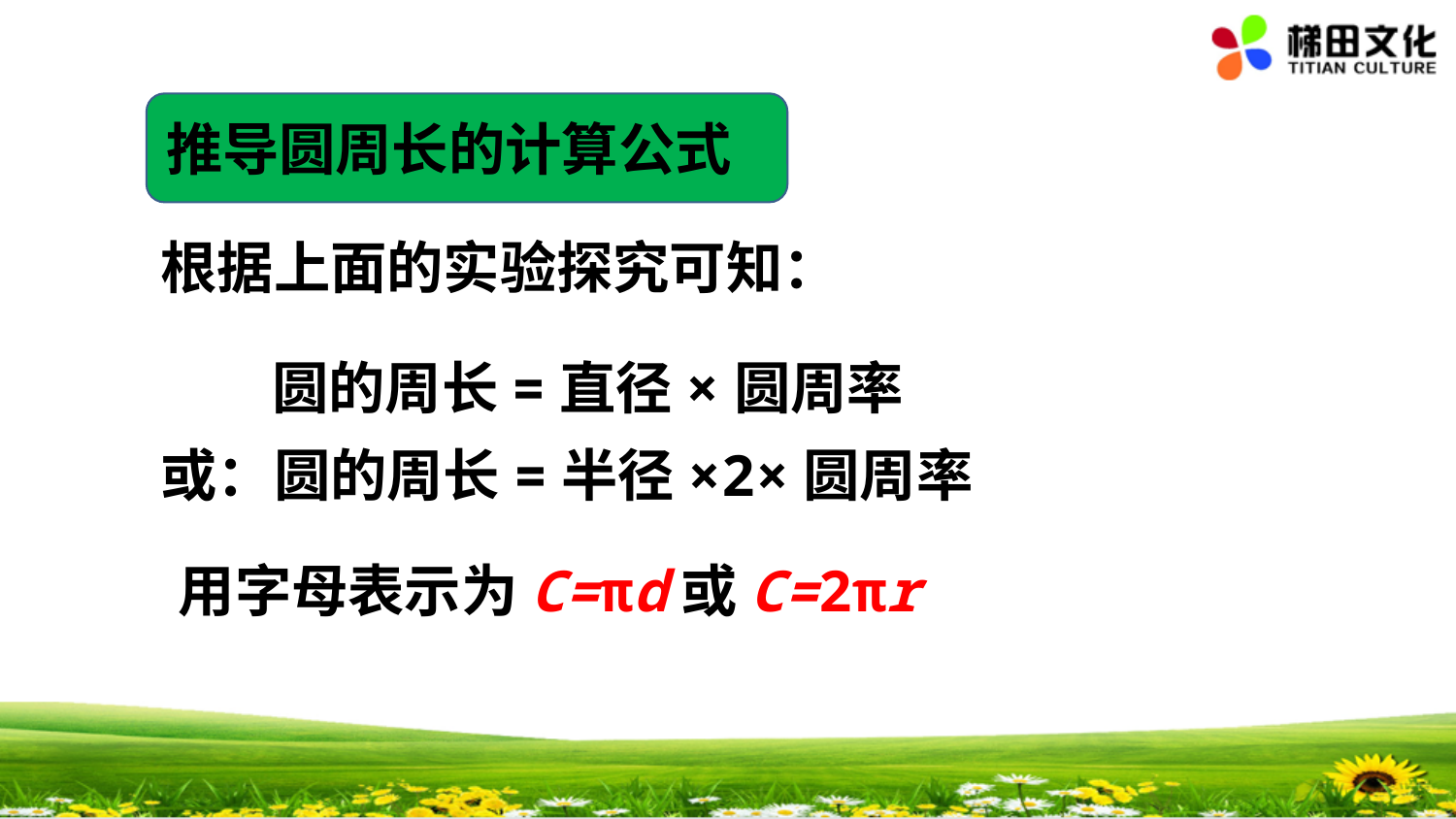

推导圆周长的计算公式
根据上面的实验探究可知：
圆的周长=直径×圆周率
或：圆的周长=半径×2×圆周率
用字母表示为C=πd或C=2πr